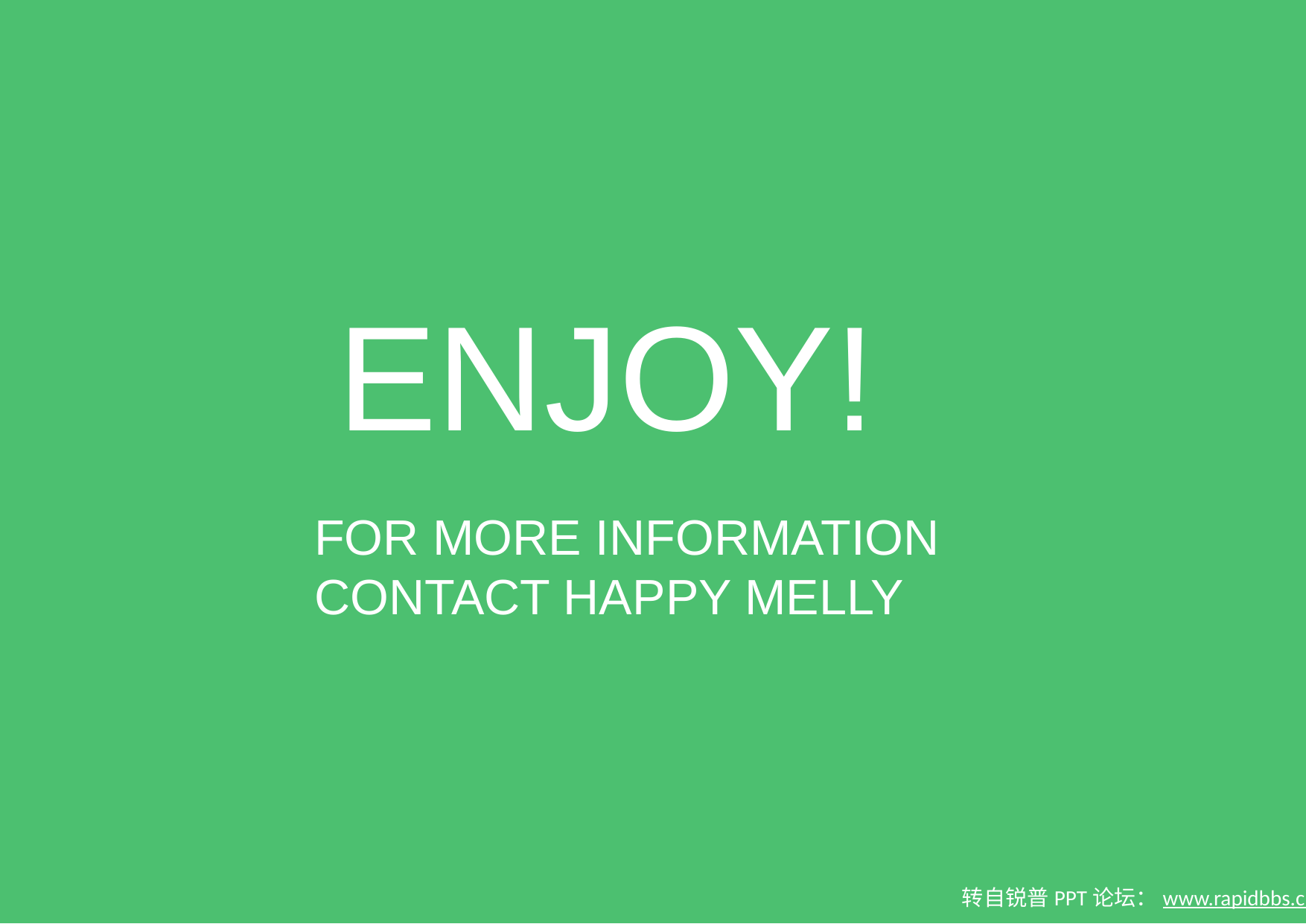

ENJOY!
FOR MORE INFORMATION
CONTACT HAPPY MELLY
转自锐普PPT论坛：www.rapidbbs.cn